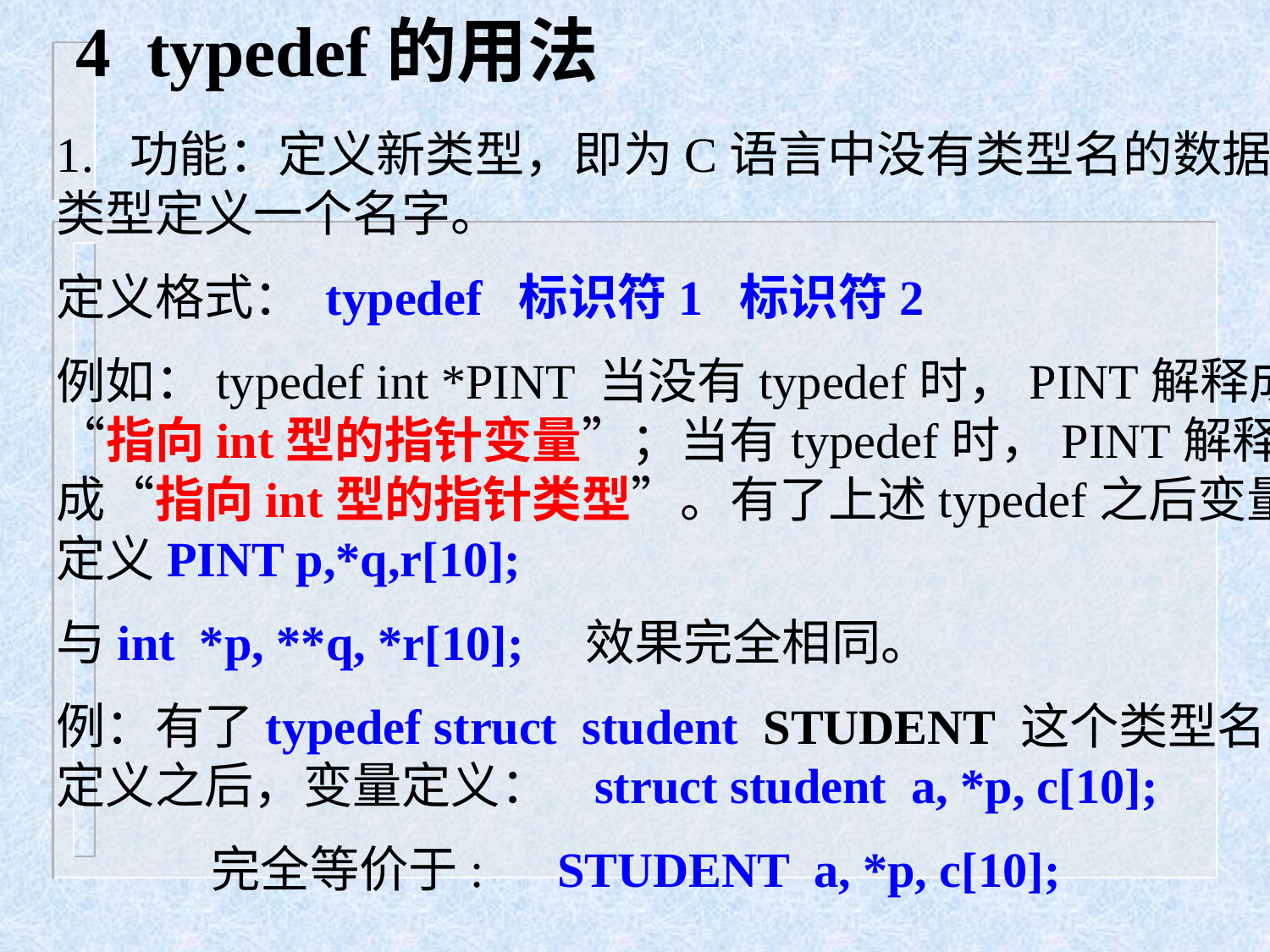

4  typedef的用法
1.  功能：定义新类型，即为C语言中没有类型名的数据类型定义一个名字。
定义格式： typedef  标识符1  标识符2
例如：typedef int *PINT 当没有typedef时，PINT解释成“指向int型的指针变量”；当有typedef时，PINT解释成“指向int型的指针类型”。有了上述typedef之后变量定义PINT p,*q,r[10];
与int  *p, **q, *r[10];    效果完全相同。
例：有了typedef struct  student  STUDENT 这个类型名定义之后，变量定义：   struct student  a, *p, c[10];
             完全等价于:      STUDENT  a, *p, c[10];